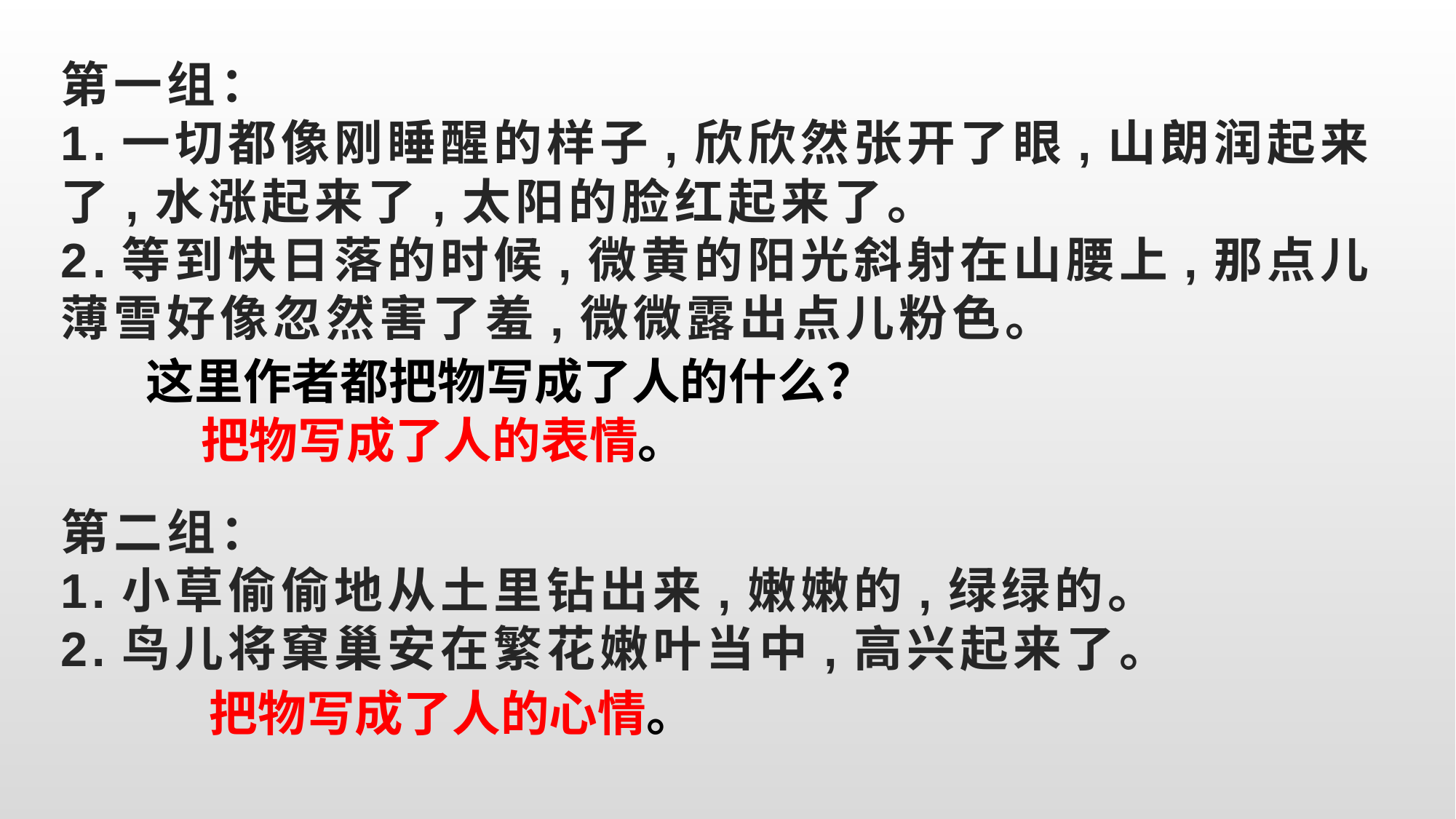

# 第一组： 1.一切都像刚睡醒的样子,欣欣然张开了眼,山朗润起来了,水涨起来了,太阳的脸红起来了。 2.等到快日落的时候,微黄的阳光斜射在山腰上,那点儿薄雪好像忽然害了羞,微微露出点儿粉色。
    这里作者都把物写成了人的什么？
把物写成了人的表情。
第二组：
1.小草偷偷地从土里钻出来,嫩嫩的,绿绿的。
2.鸟儿将窠巢安在繁花嫩叶当中,高兴起来了。
把物写成了人的心情。